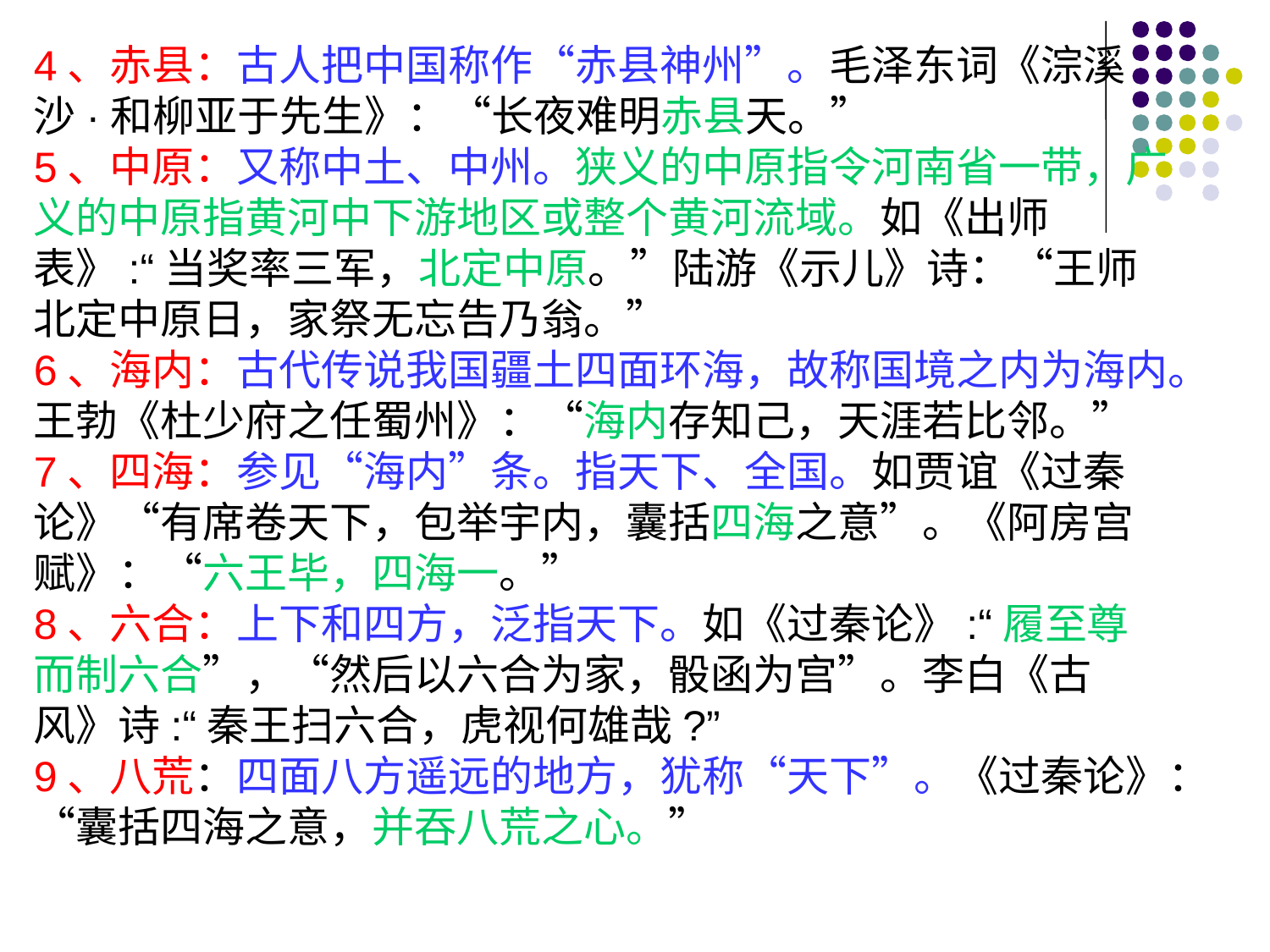

4、赤县：古人把中国称作“赤县神州”。毛泽东词《淙溪沙·和柳亚于先生》：“长夜难明赤县天。”
5、中原：又称中土、中州。狭义的中原指令河南省一带，广义的中原指黄河中下游地区或整个黄河流域。如《出师表》:“当奖率三军，北定中原。”陆游《示儿》诗：“王师北定中原日，家祭无忘告乃翁。”
6、海内：古代传说我国疆土四面环海，故称国境之内为海内。王勃《杜少府之任蜀州》：“海内存知己，天涯若比邻。”
7、四海：参见“海内”条。指天下、全国。如贾谊《过秦论》“有席卷天下，包举宇内，囊括四海之意”。《阿房宫赋》：“六王毕，四海一。”
8、六合：上下和四方，泛指天下。如《过秦论》:“履至尊而制六合”，“然后以六合为家，骰函为宫”。李白《古风》诗:“秦王扫六合，虎视何雄哉?”
9、八荒：四面八方遥远的地方，犹称“天下”。《过秦论》：“囊括四海之意，并吞八荒之心。”